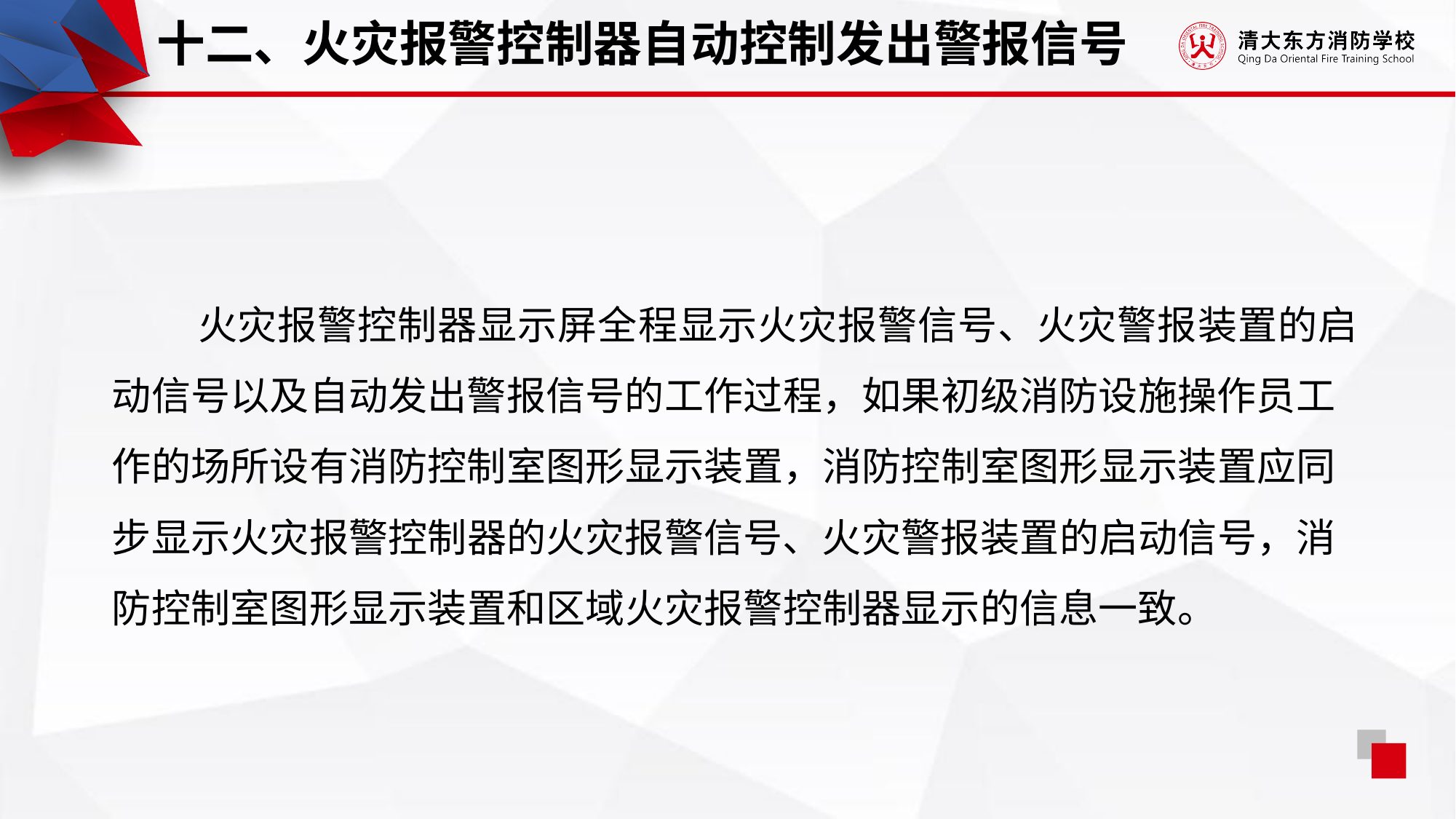

十二、火灾报警控制器自动控制发出警报信号

火灾报警控制器显示屏全程显示火灾报警信号、火灾警报装置的启动信号以及自动发出警报信号的工作过程，如果初级消防设施操作员工作的场所设有消防控制室图形显示装置，消防控制室图形显示装置应同步显示火灾报警控制器的火灾报警信号、火灾警报装置的启动信号，消防控制室图形显示装置和区域火灾报警控制器显示的信息一致。